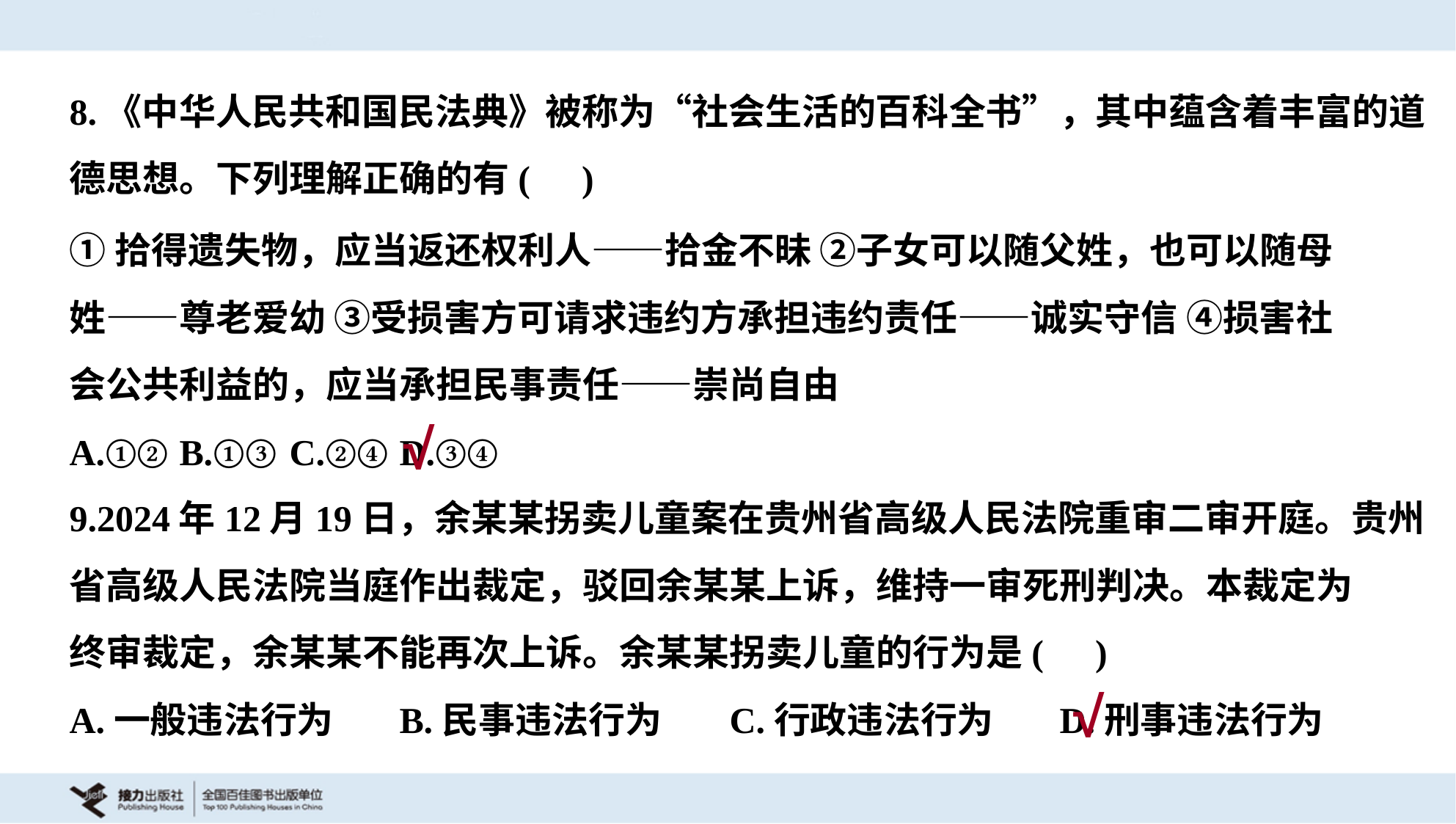

8.《中华人民共和国民法典》被称为“社会生活的百科全书”，其中蕴含着丰富的道
德思想。下列理解正确的有(     )
①拾得遗失物，应当返还权利人——拾金不昧 ②子女可以随父姓，也可以随母
姓——尊老爱幼 ③受损害方可请求违约方承担违约责任——诚实守信 ④损害社
会公共利益的，应当承担民事责任——崇尚自由
A.①②	B.①③	C.②④	D.③④
√
9.2024年12月19日，余某某拐卖儿童案在贵州省高级人民法院重审二审开庭。贵州
省高级人民法院当庭作出裁定，驳回余某某上诉，维持一审死刑判决。本裁定为
终审裁定，余某某不能再次上诉。余某某拐卖儿童的行为是(     )
A.一般违法行为	B.民事违法行为	C.行政违法行为	D.刑事违法行为
√